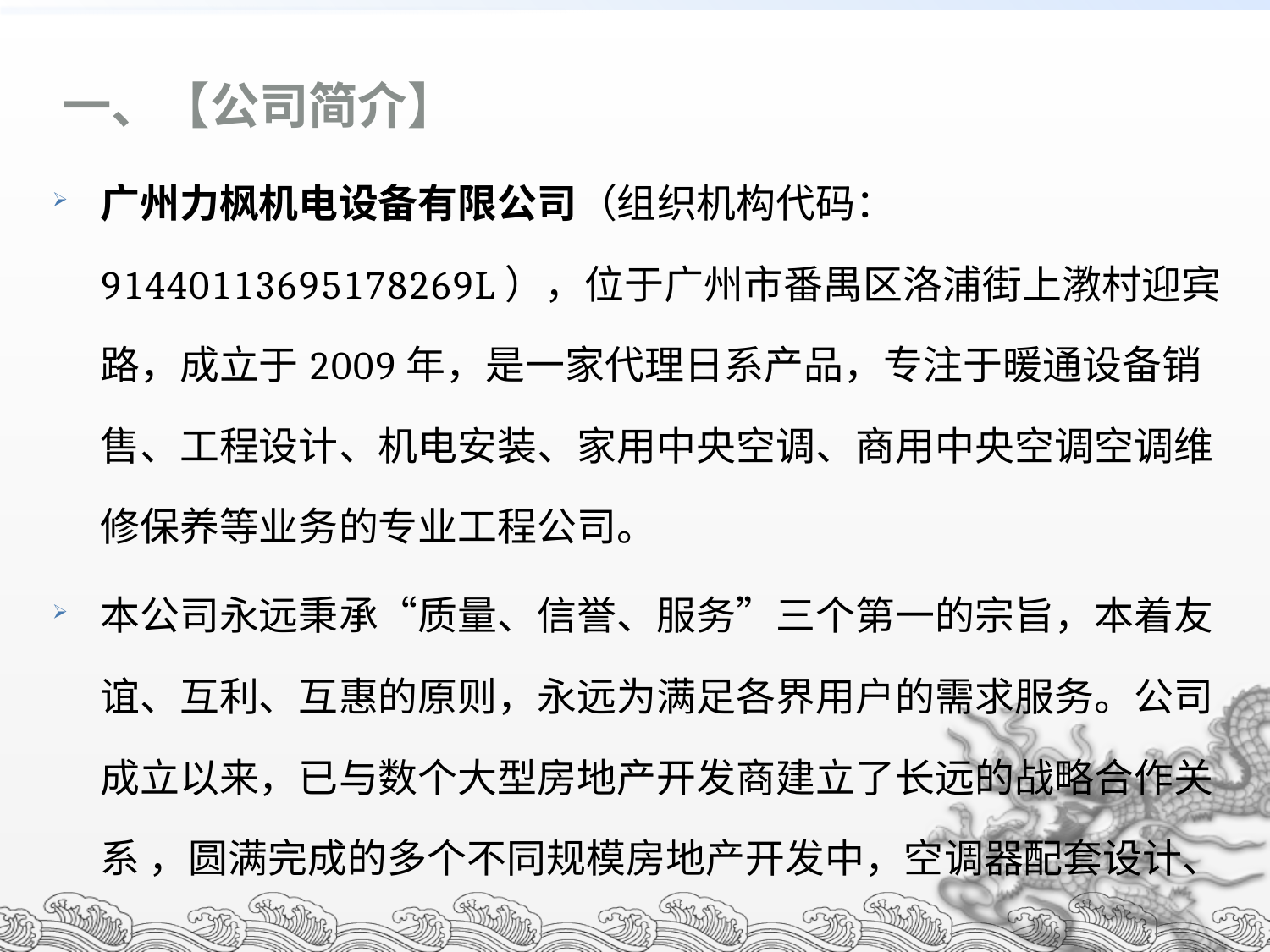

# 一、【公司简介】
广州力枫机电设备有限公司（组织机构代码：91440113695178269L），位于广州市番禺区洛浦街上漖村迎宾路，成立于2009年，是一家代理日系产品，专注于暖通设备销售、工程设计、机电安装、家用中央空调、商用中央空调空调维修保养等业务的专业工程公司。
本公司永远秉承“质量、信誉、服务”三个第一的宗旨，本着友谊、互利、互惠的原则，永远为满足各界用户的需求服务。公司成立以来，已与数个大型房地产开发商建立了长远的战略合作关系 ，圆满完成的多个不同规模房地产开发中，空调器配套设计、